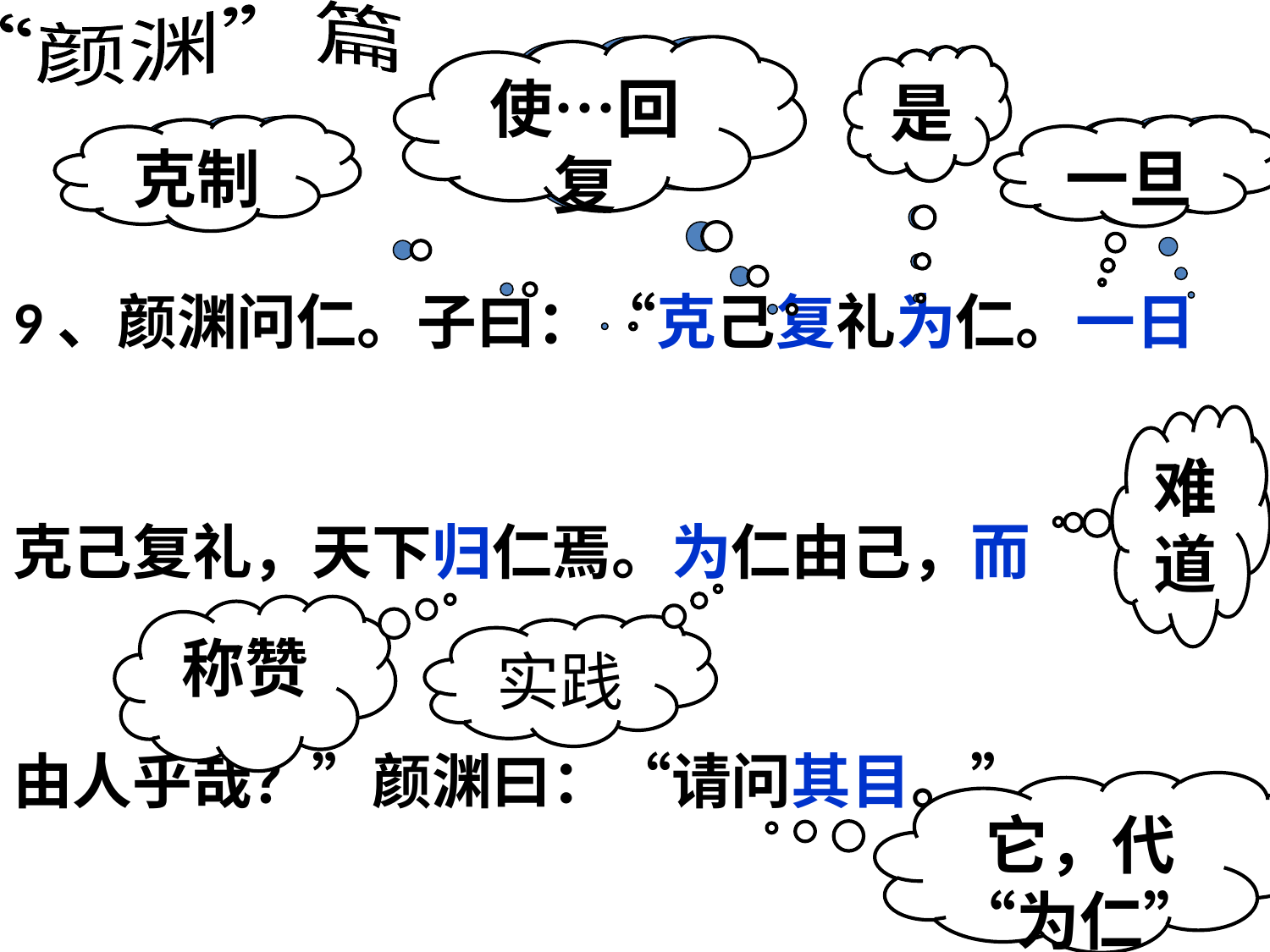

“颜渊”篇
使…回复
使…回复
是
是
克制
克制
一旦
一旦
9、颜渊问仁。子曰：“克己复礼为仁。一日

克己复礼，天下归仁焉。为仁由己，而

由人乎哉？”颜渊曰：“请问其目。”
难道
称赞
实践
它，代“为仁”